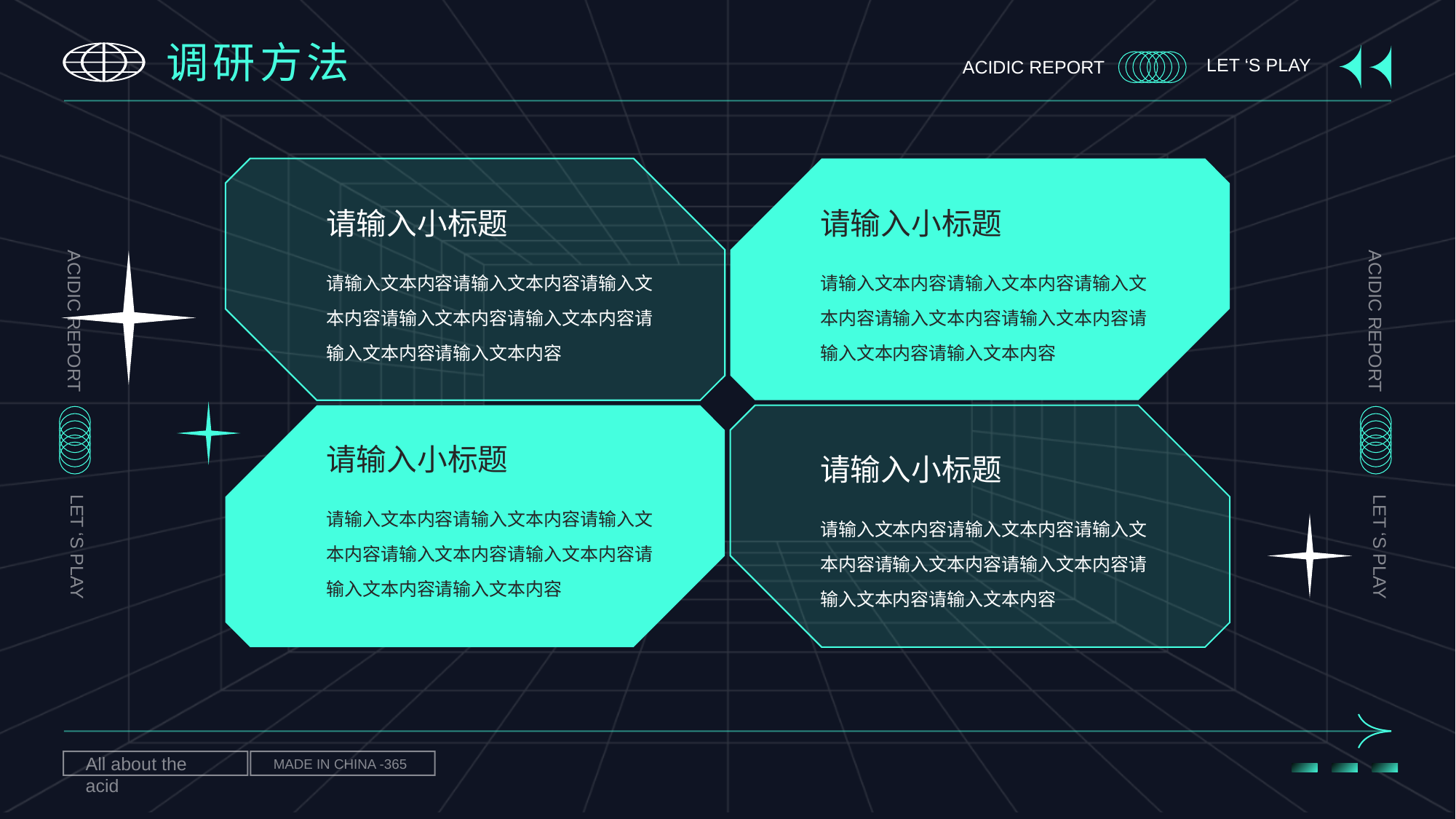

# 调研方法

请输入小标题
请输入文本内容请输入文本内容请输入文本内容请输入文本内容请输入文本内容请输入文本内容请输入文本内容
请输入小标题
请输入文本内容请输入文本内容请输入文本内容请输入文本内容请输入文本内容请输入文本内容请输入文本内容

请输入小标题
请输入文本内容请输入文本内容请输入文本内容请输入文本内容请输入文本内容请输入文本内容请输入文本内容
请输入小标题
请输入文本内容请输入文本内容请输入文本内容请输入文本内容请输入文本内容请输入文本内容请输入文本内容